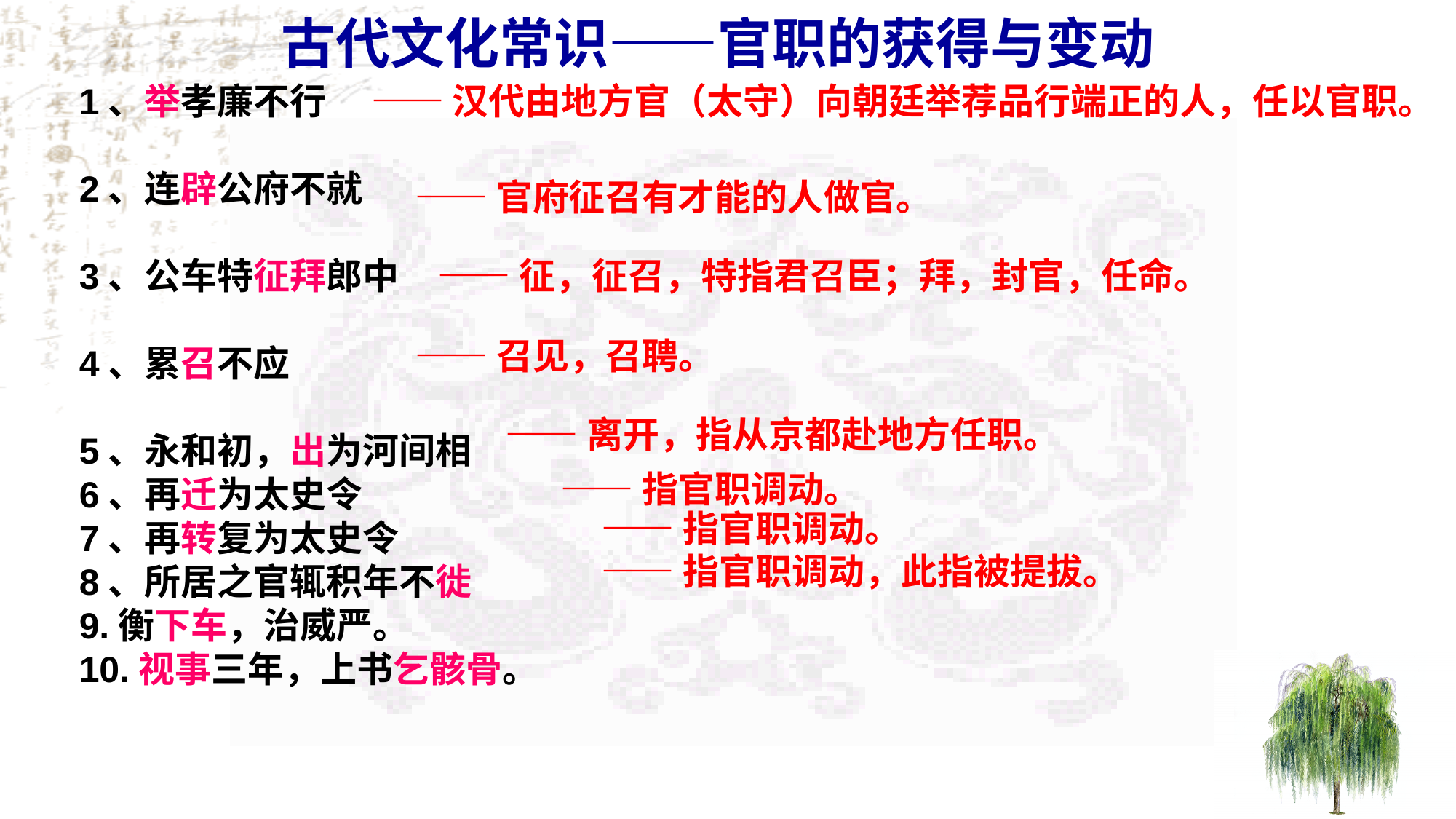

古代文化常识——官职的获得与变动
    1、举孝廉不行

    2、连辟公府不就

    3、公车特征拜郎中

    4、累召不应

    5、永和初，出为河间相
    6、再迁为太史令
    7、再转复为太史令
    8、所居之官辄积年不徙
    9.衡下车，治威严。
    10.视事三年，上书乞骸骨。

 ——汉代由地方官（太守）向朝廷举荐品行端正的人，任以官职。
——官府征召有才能的人做官。
——征，征召，特指君召臣；拜，封官，任命。
——召见，召聘。
——离开，指从京都赴地方任职。
——指官职调动。
——指官职调动。
——指官职调动，此指被提拔。